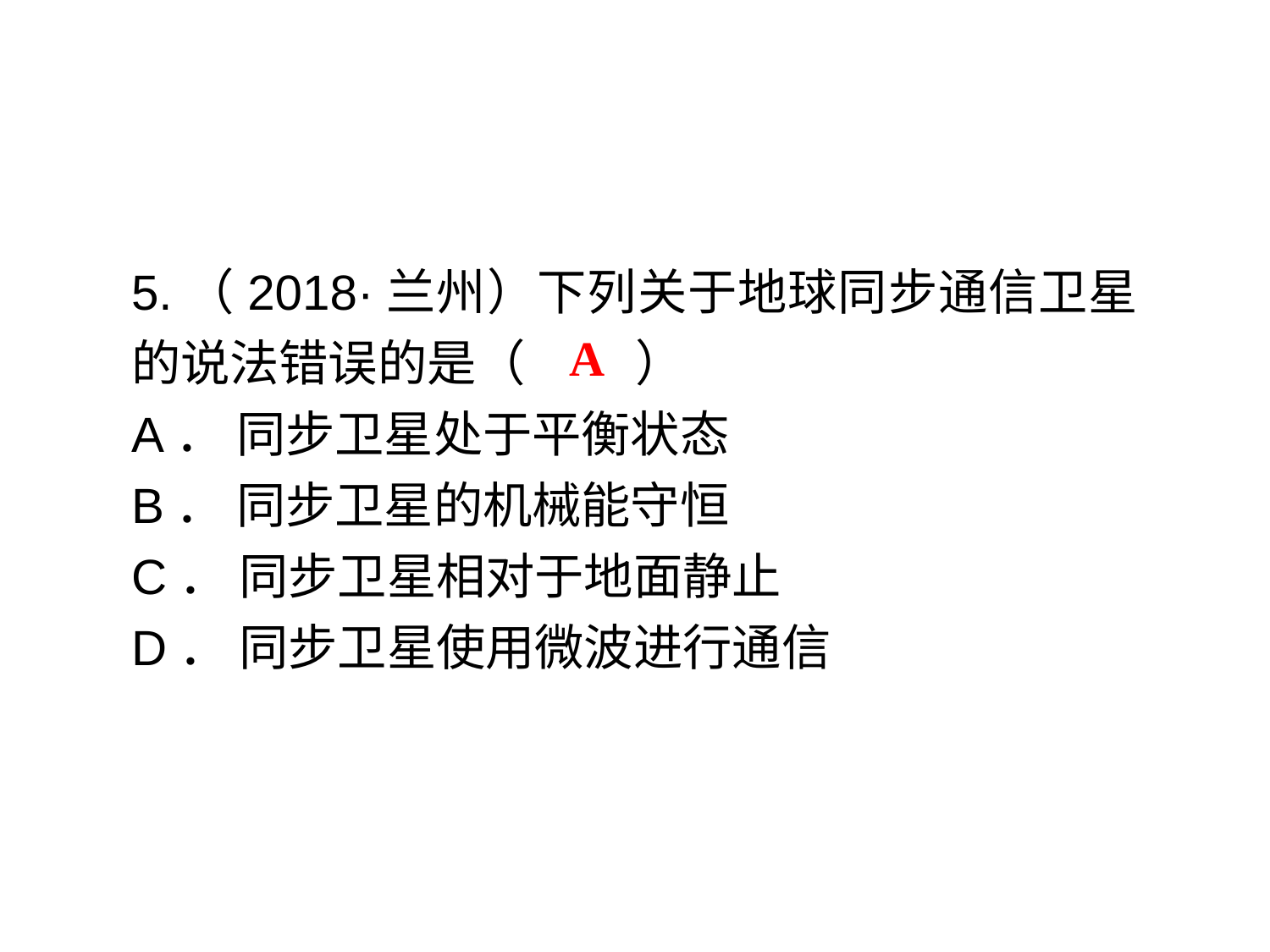

5.（2018·兰州）下列关于地球同步通信卫星的说法错误的是（　 　）
A． 同步卫星处于平衡状态
B． 同步卫星的机械能守恒
C． 同步卫星相对于地面静止
D． 同步卫星使用微波进行通信
A